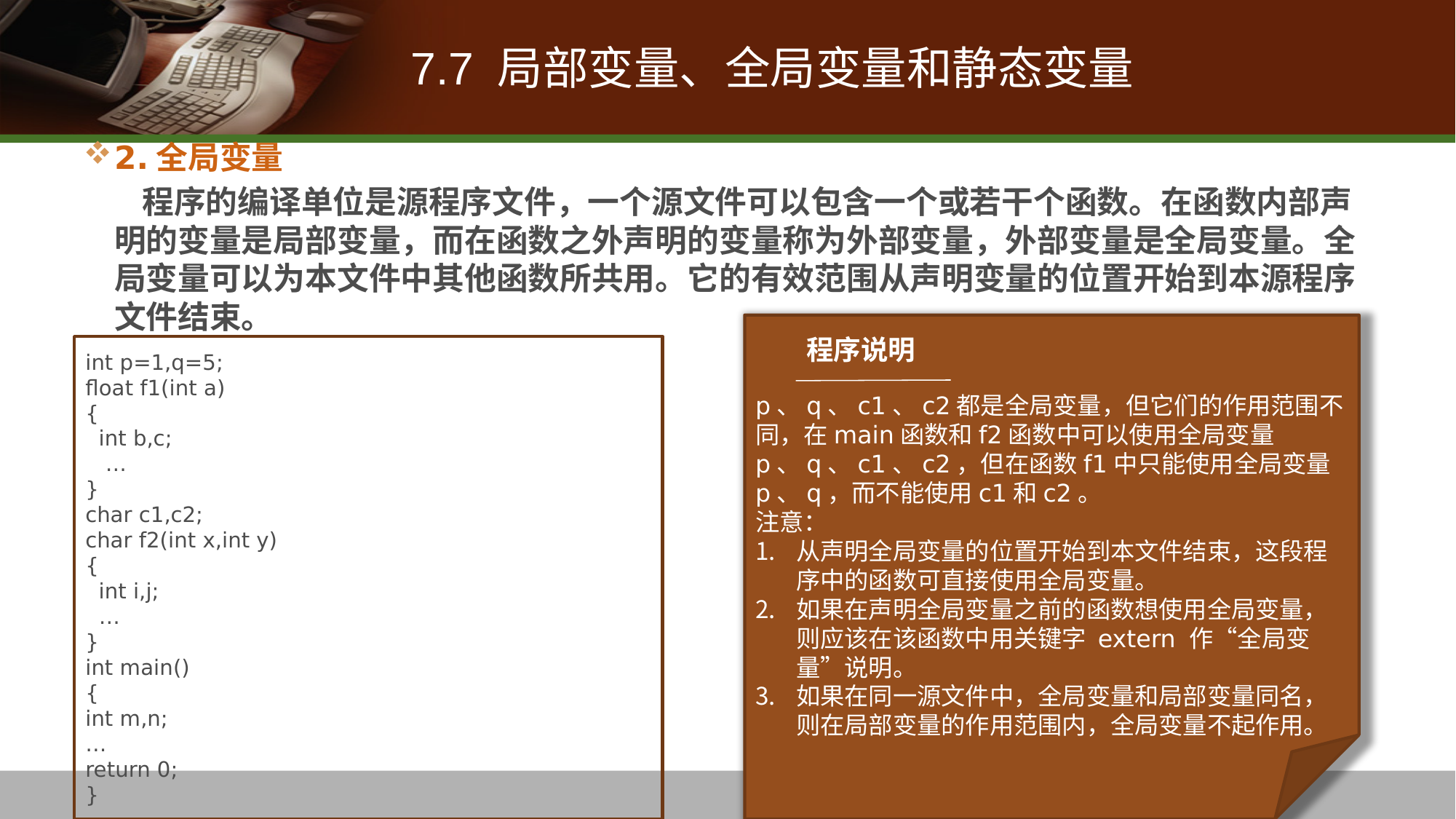

# 7.7 局部变量、全局变量和静态变量
2.全局变量
       程序的编译单位是源程序文件，一个源文件可以包含一个或若干个函数。在函数内部声明的变量是局部变量，而在函数之外声明的变量称为外部变量，外部变量是全局变量。全局变量可以为本文件中其他函数所共用。它的有效范围从声明变量的位置开始到本源程序 文件结束。

p、q、c1、c2都是全局变量，但它们的作用范围不同，在main函数和f2函数中可以使用全局变量p、q、c1、c2，但在函数f1中只能使用全局变量p、q，而不能使用c1和c2。
注意：
从声明全局变量的位置开始到本文件结束，这段程序中的函数可直接使用全局变量。
如果在声明全局变量之前的函数想使用全局变量，则应该在该函数中用关键字 extern 作“全局变量”说明。
如果在同一源文件中，全局变量和局部变量同名，则在局部变量的作用范围内，全局变量不起作用。

程序说明
int p=1,q=5;
float f1(int a)
{
  int b,c;
   …
}
char c1,c2;
char f2(int x,int y)
{
  int i,j;
  …
}
int main()
{
int m,n;
…
return 0;
}